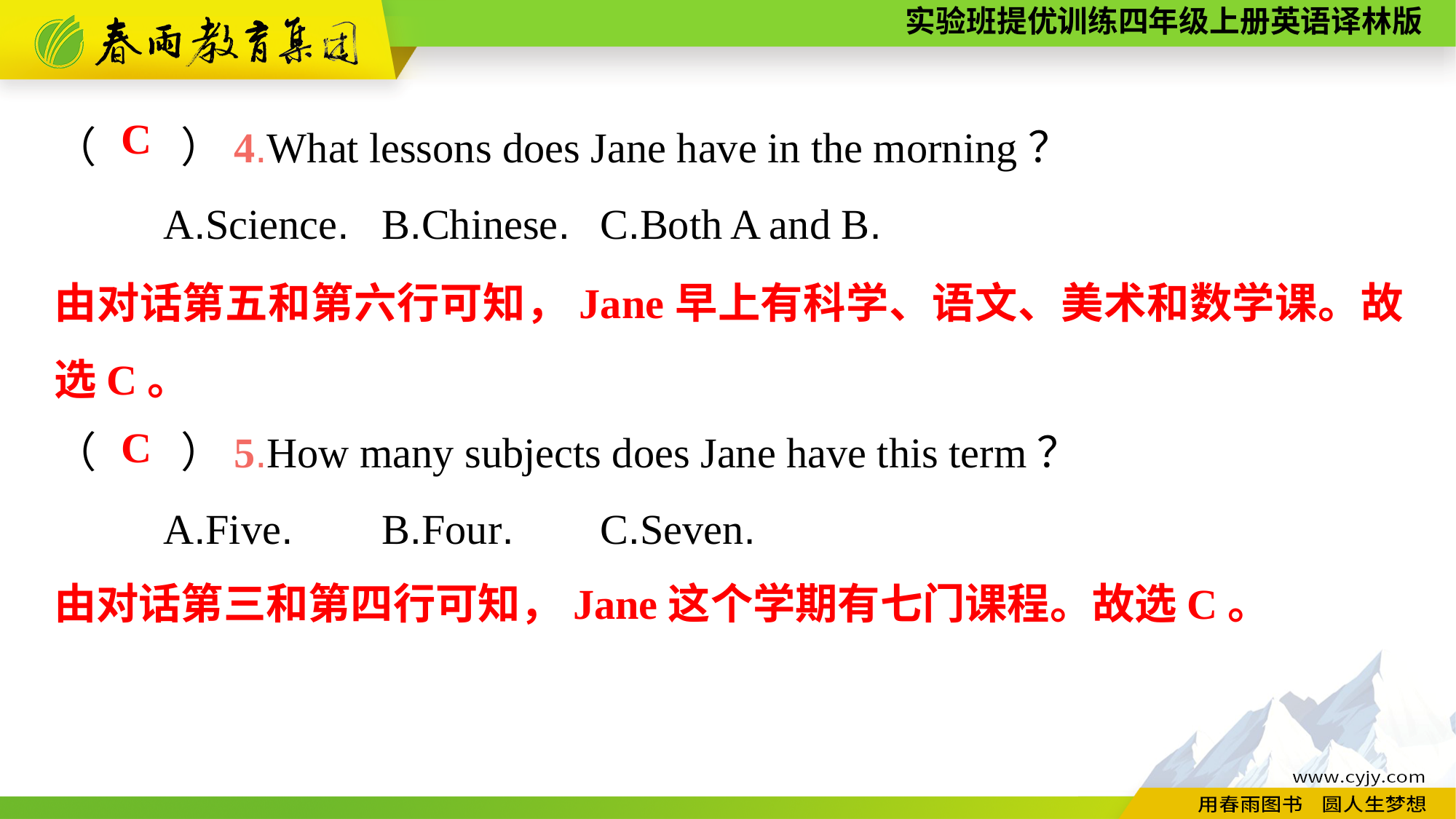

（　　）4.What lessons does Jane have in the morning？
	A.Science.	B.Chinese.	C.Both A and B.

（　　）5.How many subjects does Jane have this term？
	A.Five.	B.Four.	C.Seven.
C
由对话第五和第六行可知，Jane早上有科学、语文、美术和数学课。故选C。
C
由对话第三和第四行可知，Jane这个学期有七门课程。故选C。